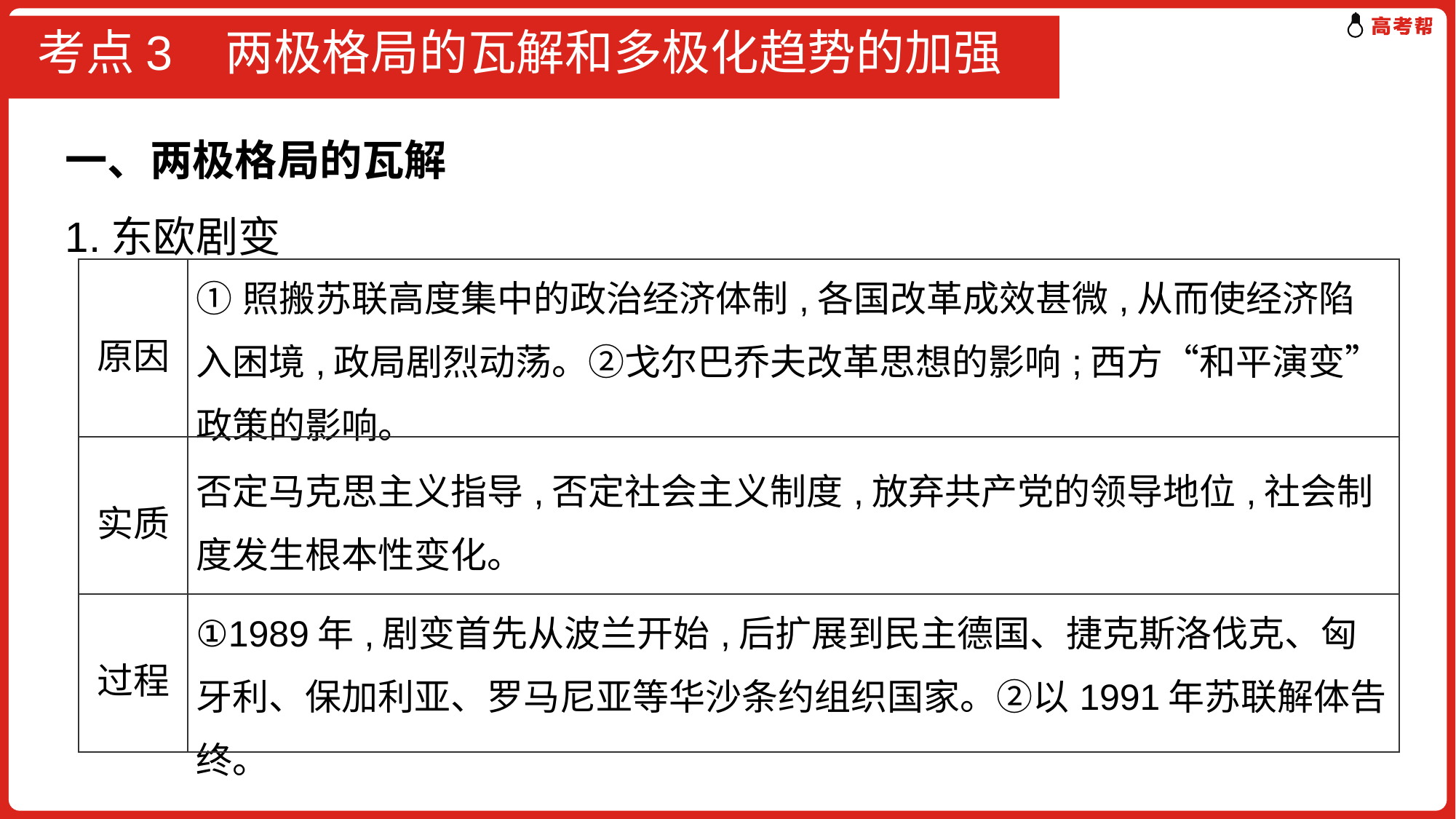

# 考点3   两极格局的瓦解和多极化趋势的加强
一、两极格局的瓦解
1.东欧剧变
| 原因 | ①照搬苏联高度集中的政治经济体制,各国改革成效甚微,从而使经济陷入困境,政局剧烈动荡。②戈尔巴乔夫改革思想的影响;西方“和平演变”政策的影响。 |
| --- | --- |
| 实质 | 否定马克思主义指导,否定社会主义制度,放弃共产党的领导地位,社会制度发生根本性变化。 |
| 过程 | ①1989年,剧变首先从波兰开始,后扩展到民主德国、捷克斯洛伐克、匈牙利、保加利亚、罗马尼亚等华沙条约组织国家。②以1991年苏联解体告终。 |